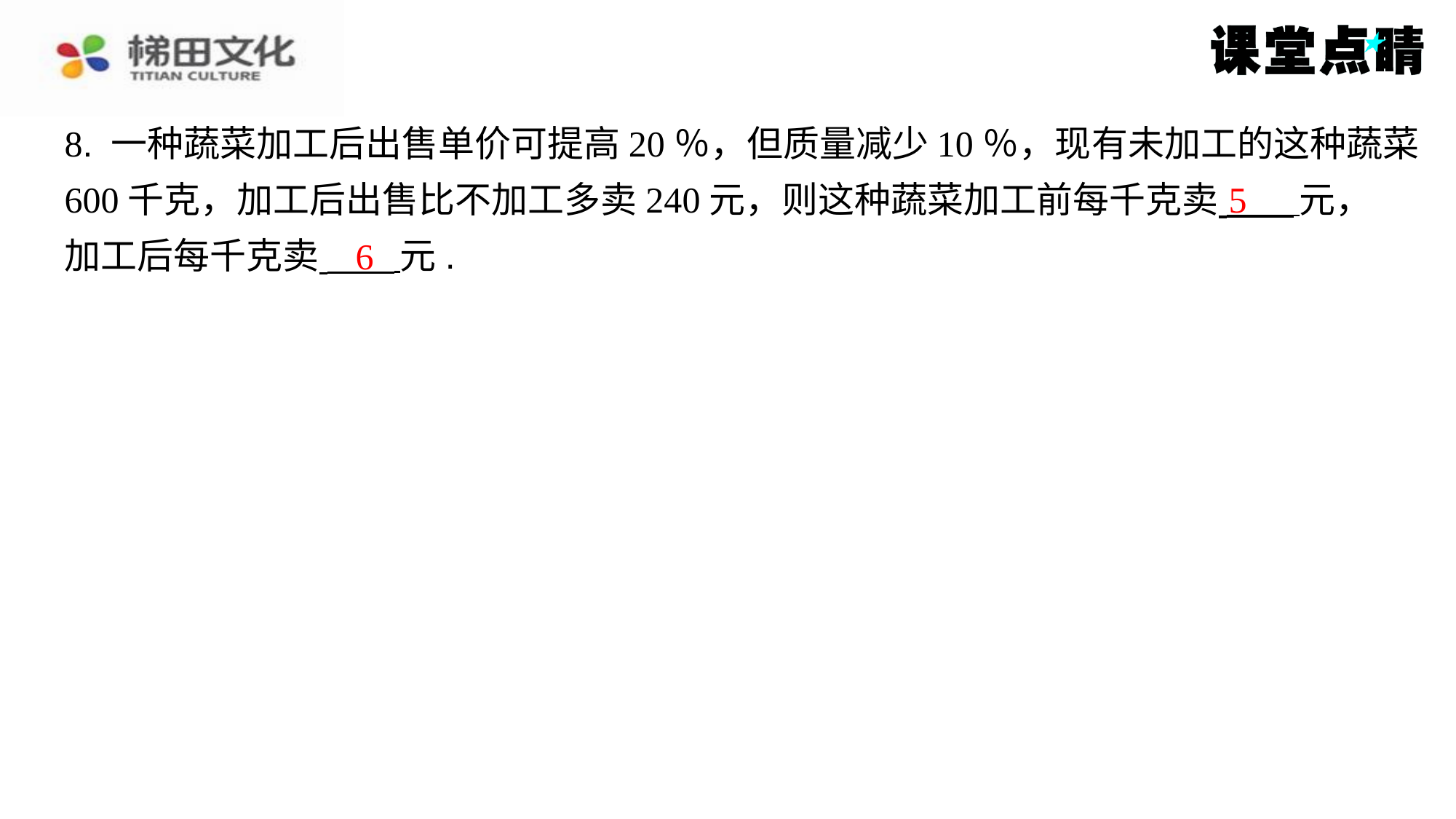

8. 一种蔬菜加工后出售单价可提高20％，但质量减少10％，现有未加工的这种蔬菜
600千克，加工后出售比不加工多卖240元，则这种蔬菜加工前每千克卖            元，
加工后每千克卖            元.
5
6